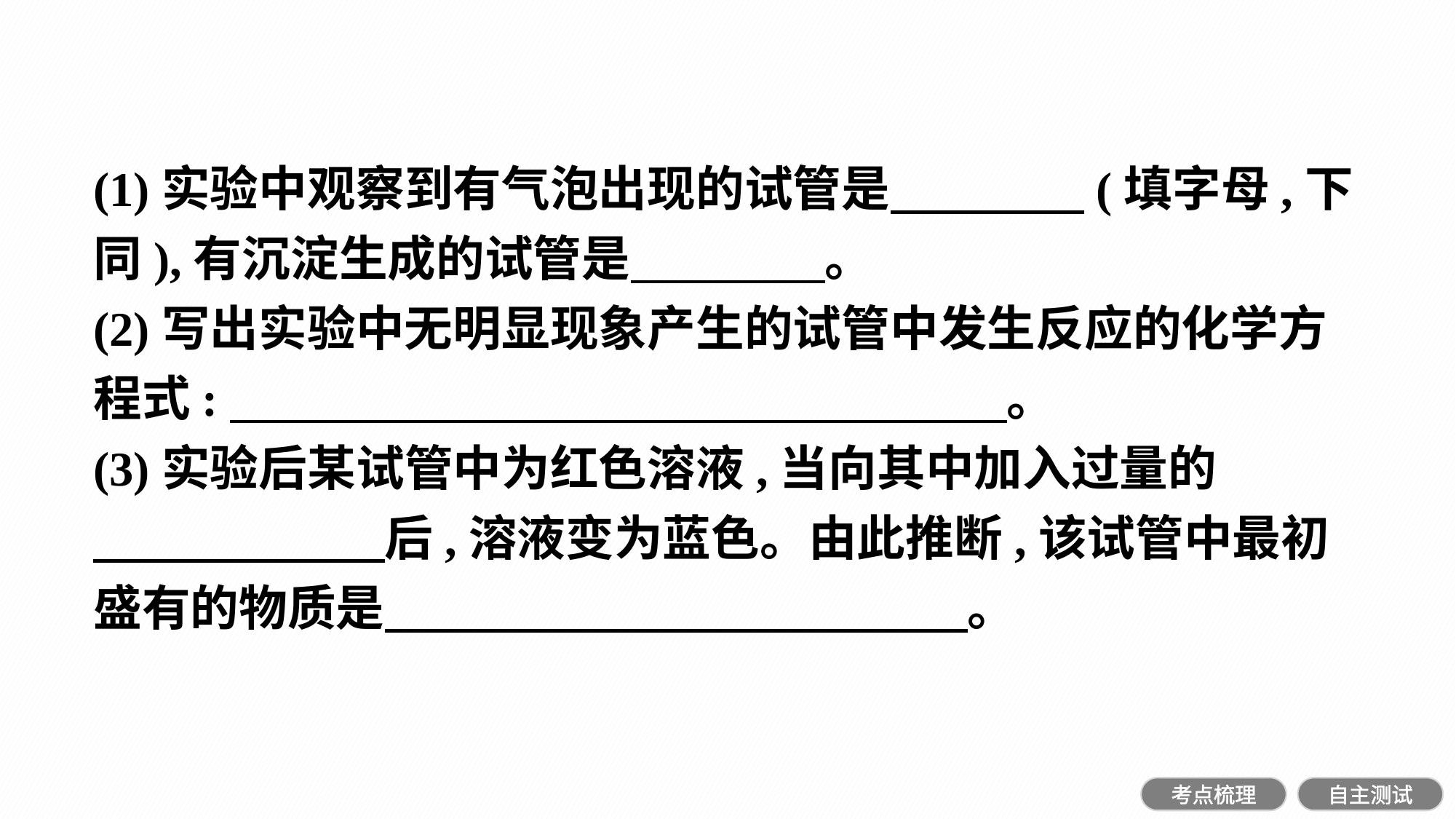

(1)实验中观察到有气泡出现的试管是　　　　(填字母,下同),有沉淀生成的试管是　　　　。
(2)写出实验中无明显现象产生的试管中发生反应的化学方程式:　　　　　　　　　　　　　　　　。
(3)实验后某试管中为红色溶液,当向其中加入过量的
　　　　　　后,溶液变为蓝色。由此推断,该试管中最初盛有的物质是　　　　　　　　　　　　。